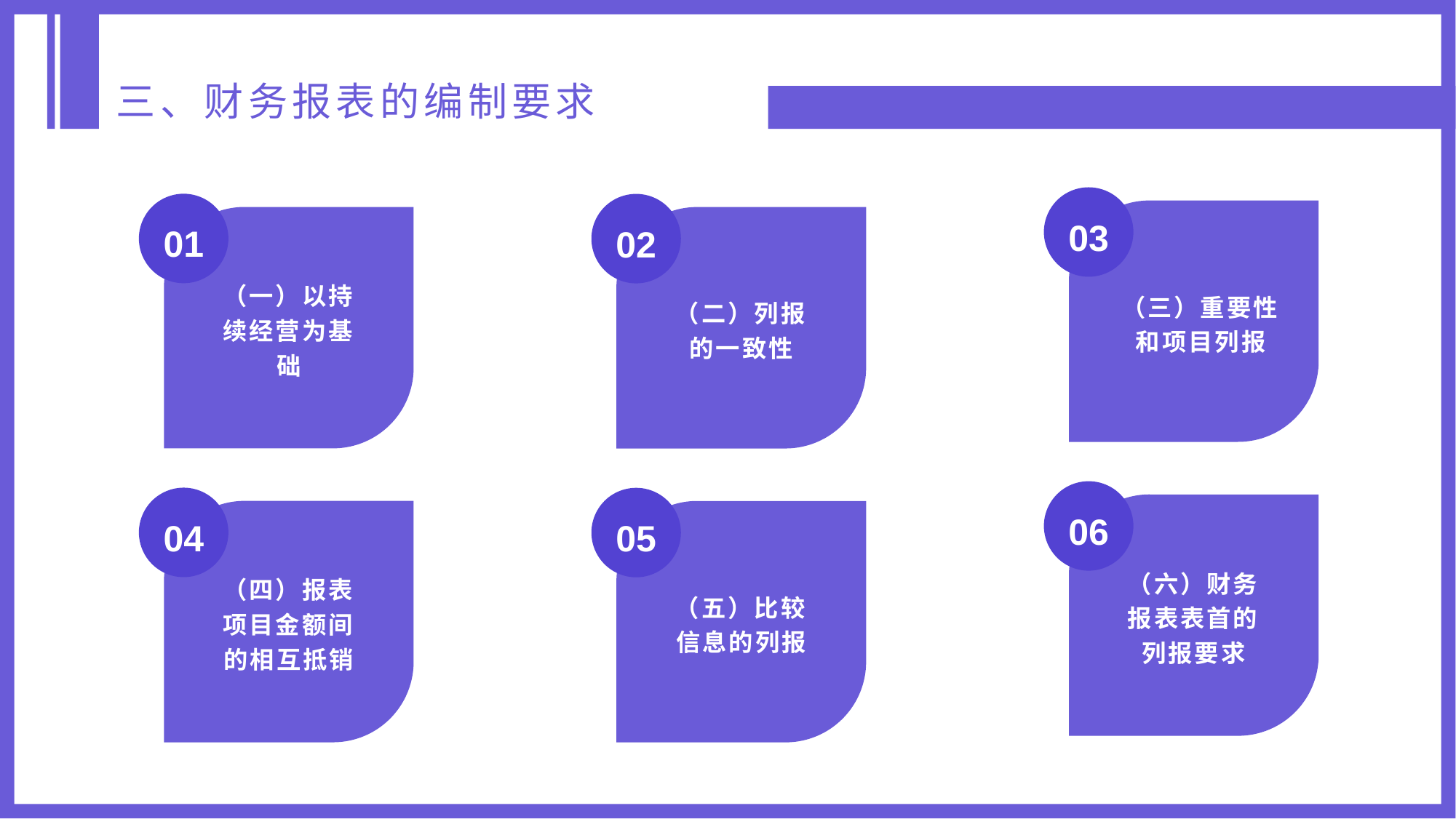

三、财务报表的编制要求
03
01
02

（三）重要性和项目列报
（一）以持续经营为基础
（二）列报的一致性
06
04
05

（六）财务报表表首的列报要求
（四）报表项目金额间的相互抵销
（五）比较信息的列报